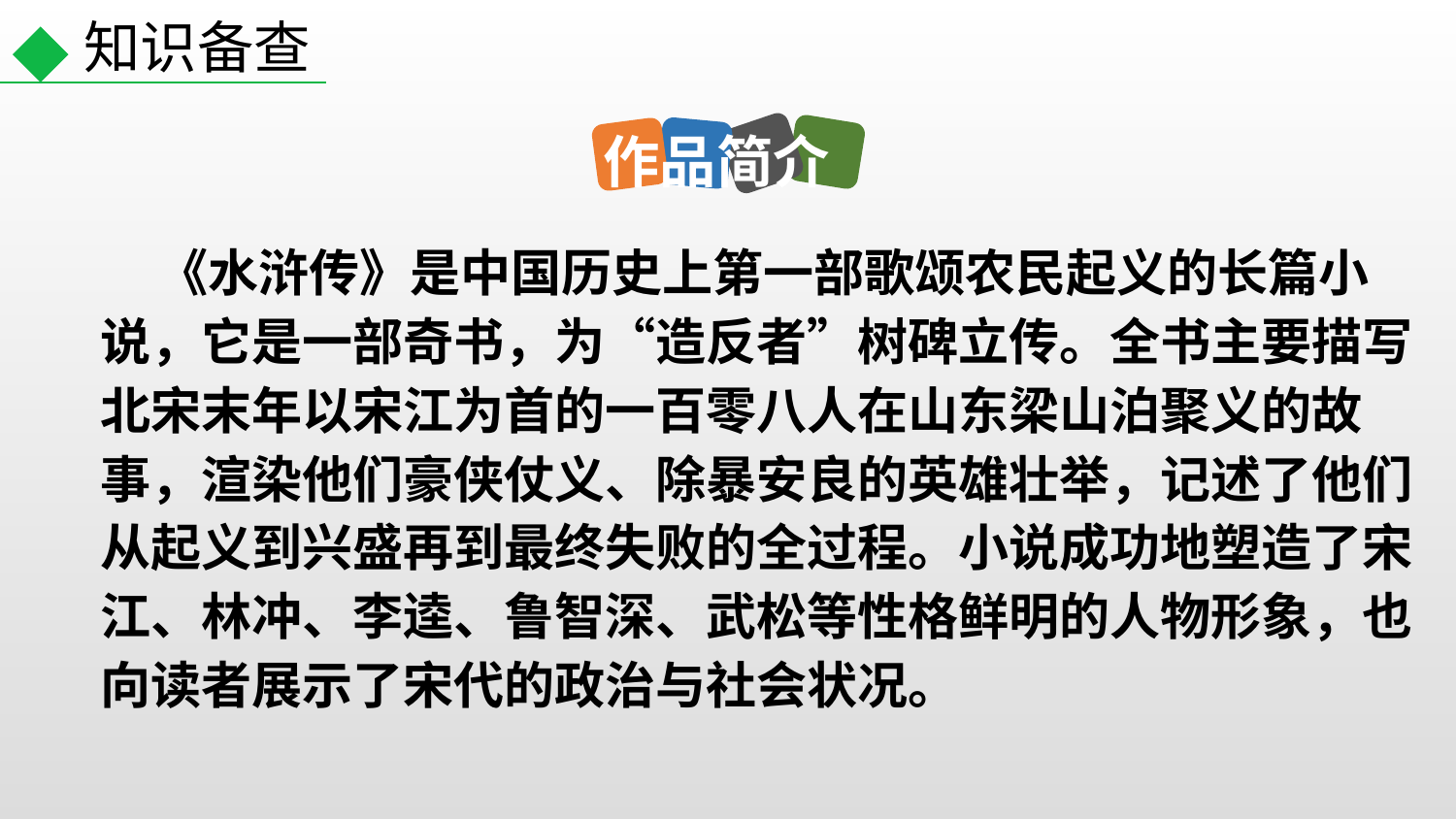

知识备查

作品简介

    《水浒传》是中国历史上第一部歌颂农民起义的长篇小说，它是一部奇书，为“造反者”树碑立传。全书主要描写北宋末年以宋江为首的一百零八人在山东梁山泊聚义的故事，渲染他们豪侠仗义、除暴安良的英雄壮举，记述了他们从起义到兴盛再到最终失败的全过程。小说成功地塑造了宋江、林冲、李逵、鲁智深、武松等性格鲜明的人物形象，也向读者展示了宋代的政治与社会状况。